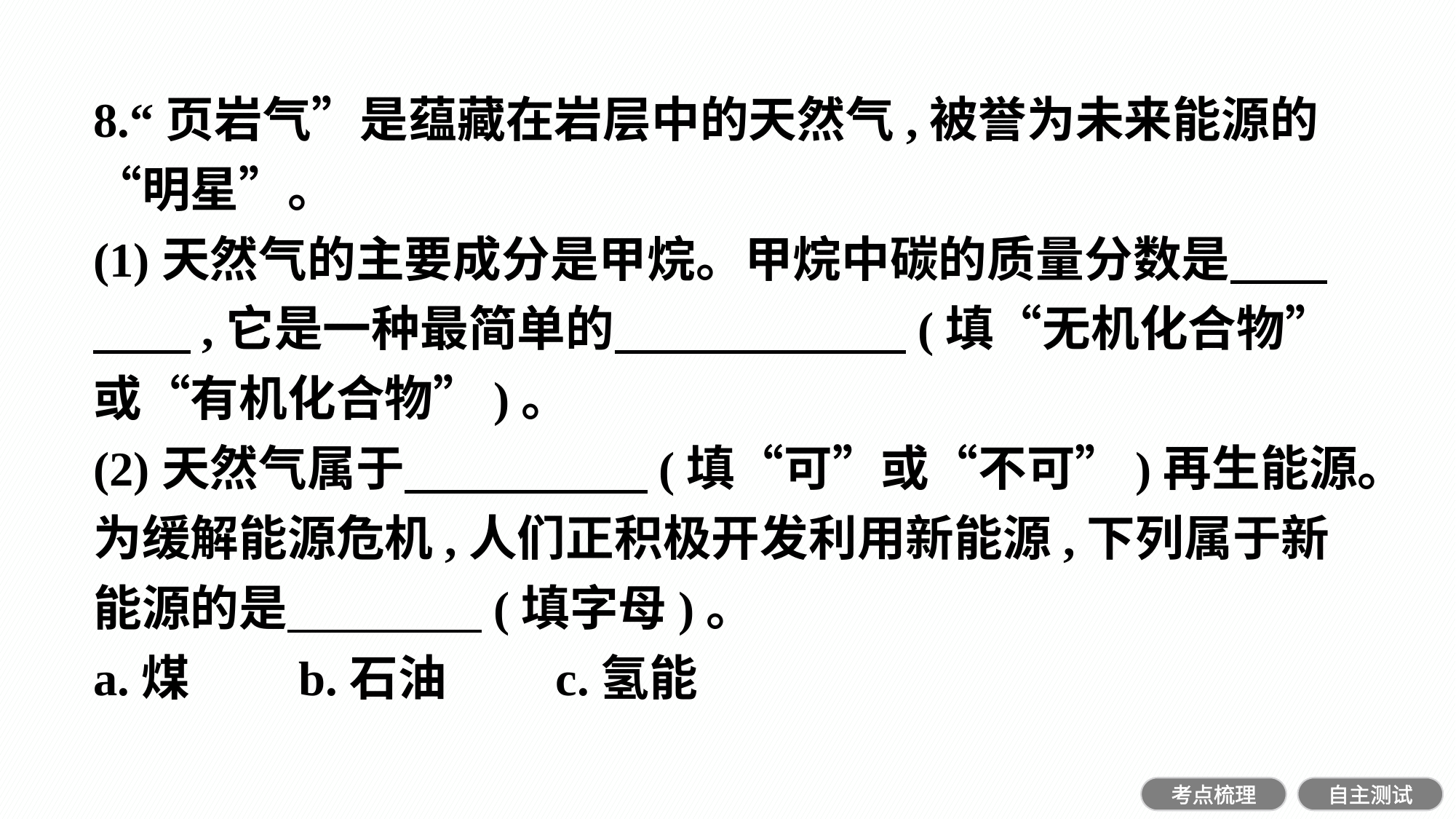

8.“页岩气”是蕴藏在岩层中的天然气,被誉为未来能源的“明星”。
(1)天然气的主要成分是甲烷。甲烷中碳的质量分数是　　　　,它是一种最简单的　　　　　　(填“无机化合物”或“有机化合物”)。
(2)天然气属于　　　　　(填“可”或“不可”)再生能源。为缓解能源危机,人们正积极开发利用新能源,下列属于新能源的是　　　　(填字母)。
a.煤　　b.石油　　c.氢能